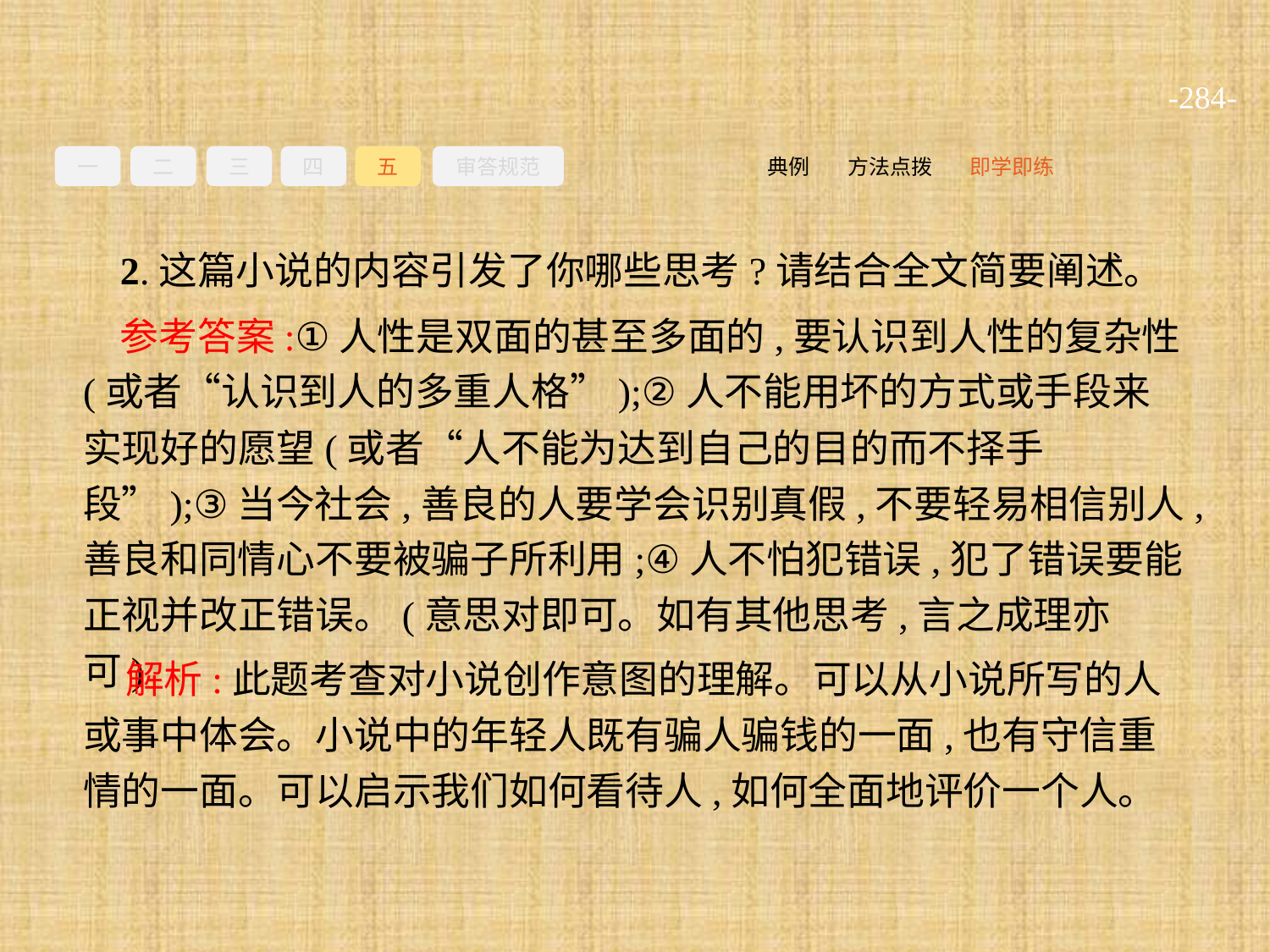

-284-
一
二
三
四
五
审答规范
即学即练
方法点拨
典例
2.这篇小说的内容引发了你哪些思考?请结合全文简要阐述。
参考答案:①人性是双面的甚至多面的,要认识到人性的复杂性(或者“认识到人的多重人格”);②人不能用坏的方式或手段来实现好的愿望(或者“人不能为达到自己的目的而不择手段”);③当今社会,善良的人要学会识别真假,不要轻易相信别人,善良和同情心不要被骗子所利用;④人不怕犯错误,犯了错误要能正视并改正错误。(意思对即可。如有其他思考,言之成理亦可)
解析:此题考查对小说创作意图的理解。可以从小说所写的人或事中体会。小说中的年轻人既有骗人骗钱的一面,也有守信重情的一面。可以启示我们如何看待人,如何全面地评价一个人。